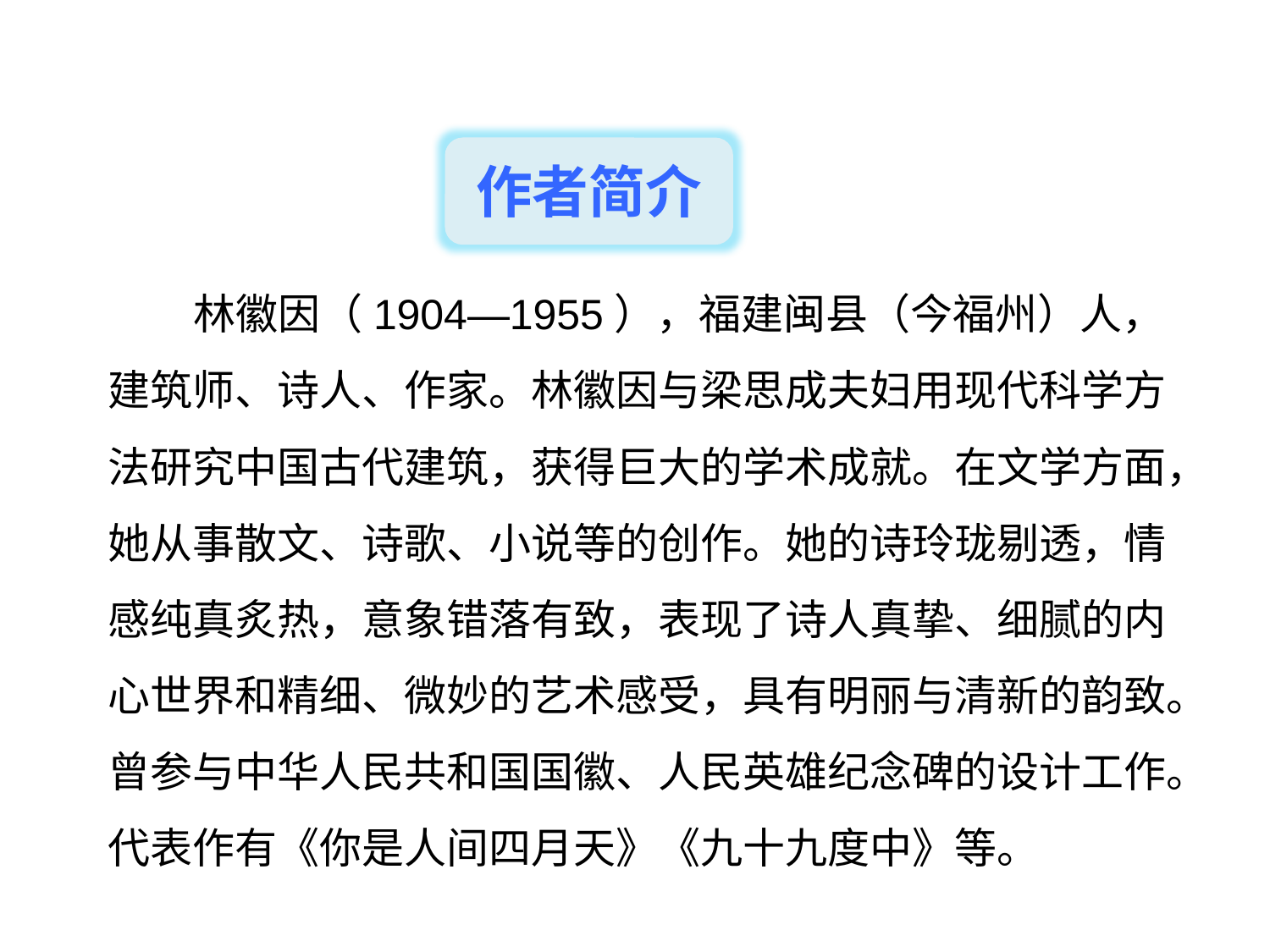

作者简介
        林徽因（1904—1955），福建闽县（今福州）人，建筑师、诗人、作家。林徽因与梁思成夫妇用现代科学方法研究中国古代建筑，获得巨大的学术成就。在文学方面，她从事散文、诗歌、小说等的创作。她的诗玲珑剔透，情感纯真炙热，意象错落有致，表现了诗人真挚、细腻的内心世界和精细、微妙的艺术感受，具有明丽与清新的韵致。曾参与中华人民共和国国徽、人民英雄纪念碑的设计工作。代表作有《你是人间四月天》《九十九度中》等。